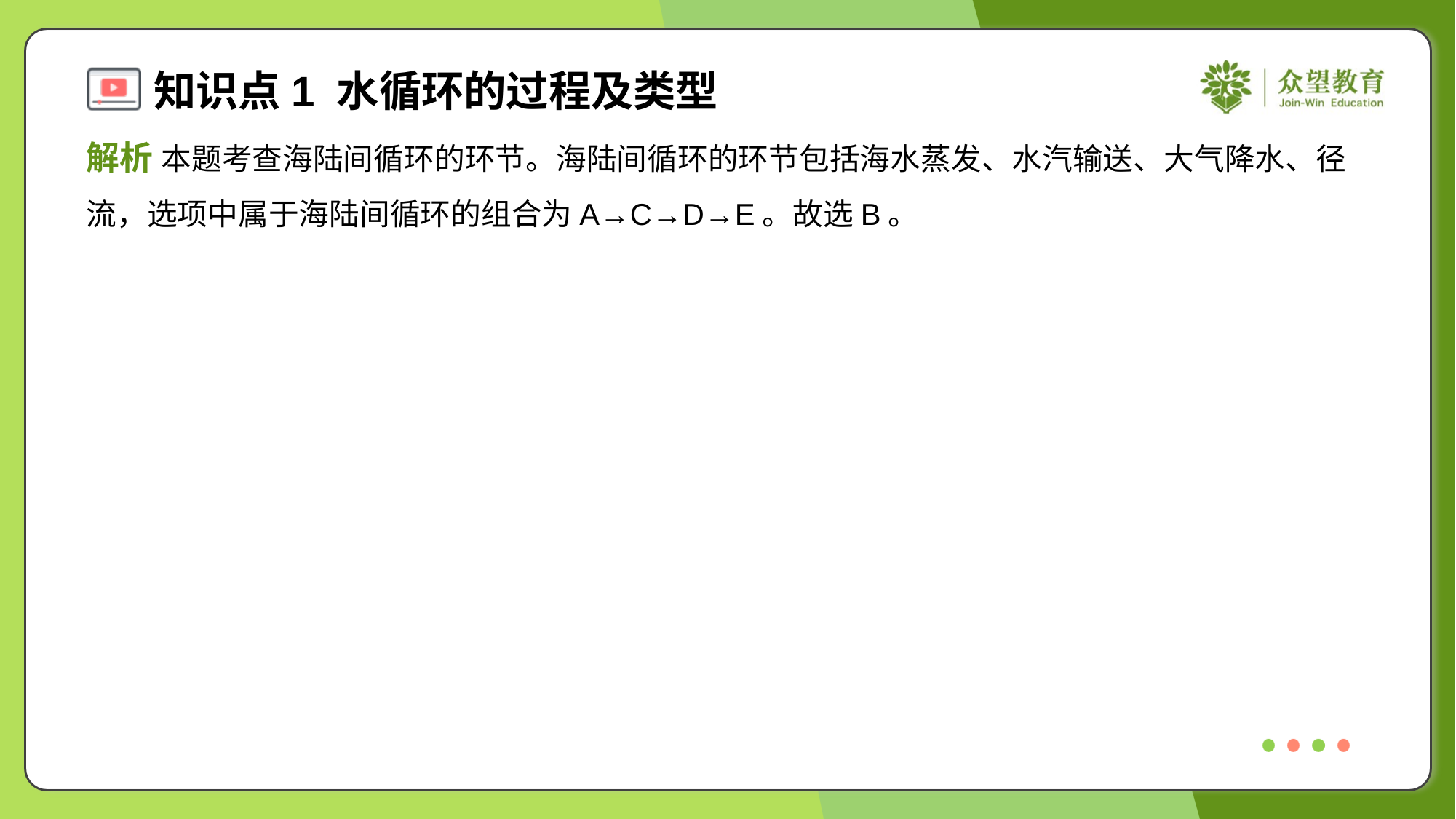

解析 本题考查海陆间循环的环节。海陆间循环的环节包括海水蒸发、水汽输送、大气降水、径
流，选项中属于海陆间循环的组合为A→C→D→E。故选B。